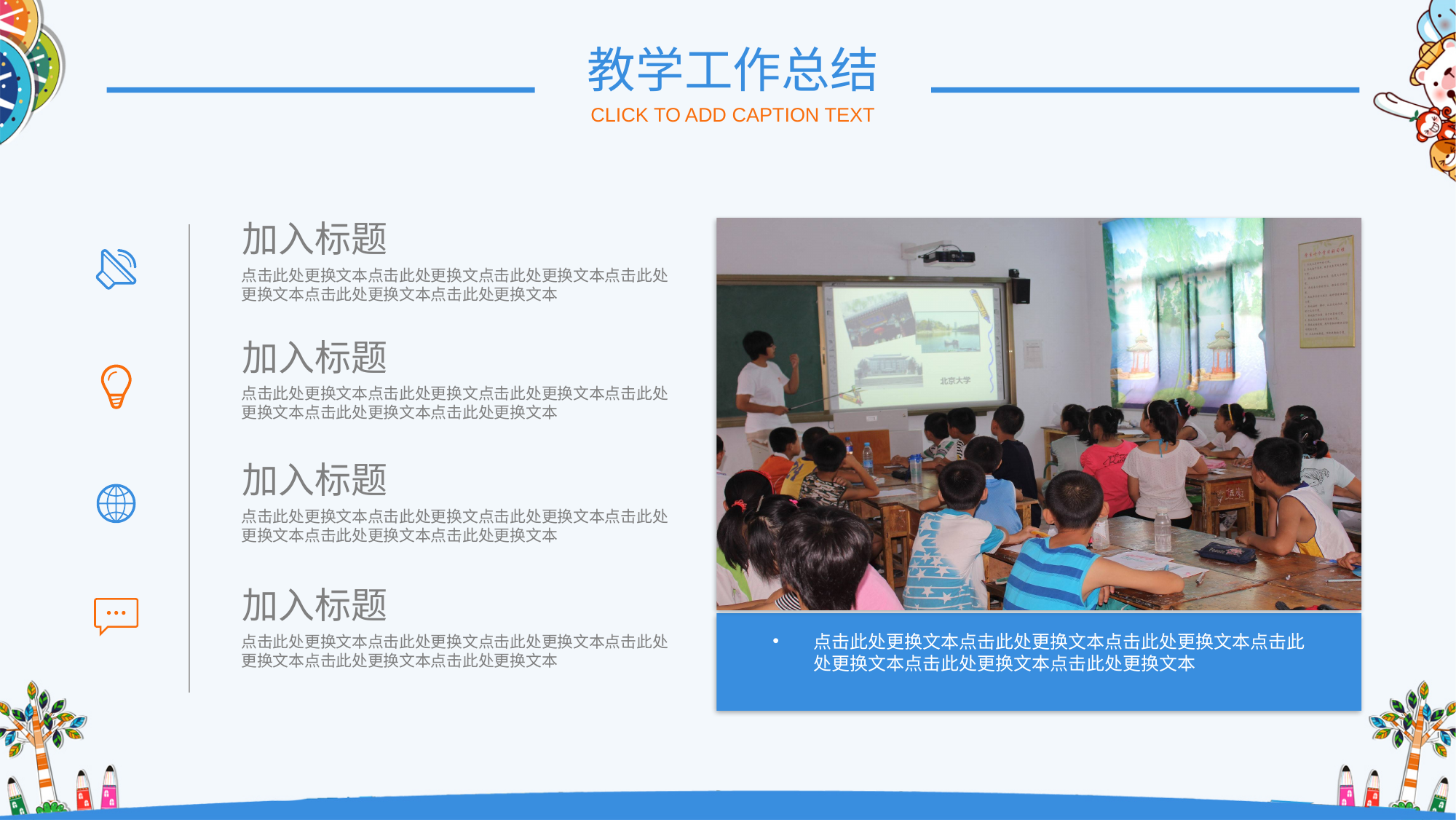

教学工作总结

CLICK TO ADD CAPTION TEXT
加入标题

点击此处更换文本点击此处更换文本点击此处更换文本点击此处更换文本点击此处更换文本点击此处更换文本

点击此处更换文本点击此处更换文点击此处更换文本点击此处更换文本点击此处更换文本点击此处更换文本

加入标题

点击此处更换文本点击此处更换文点击此处更换文本点击此处更换文本点击此处更换文本点击此处更换文本

加入标题

点击此处更换文本点击此处更换文点击此处更换文本点击此处更换文本点击此处更换文本点击此处更换文本

加入标题

点击此处更换文本点击此处更换文点击此处更换文本点击此处更换文本点击此处更换文本点击此处更换文本